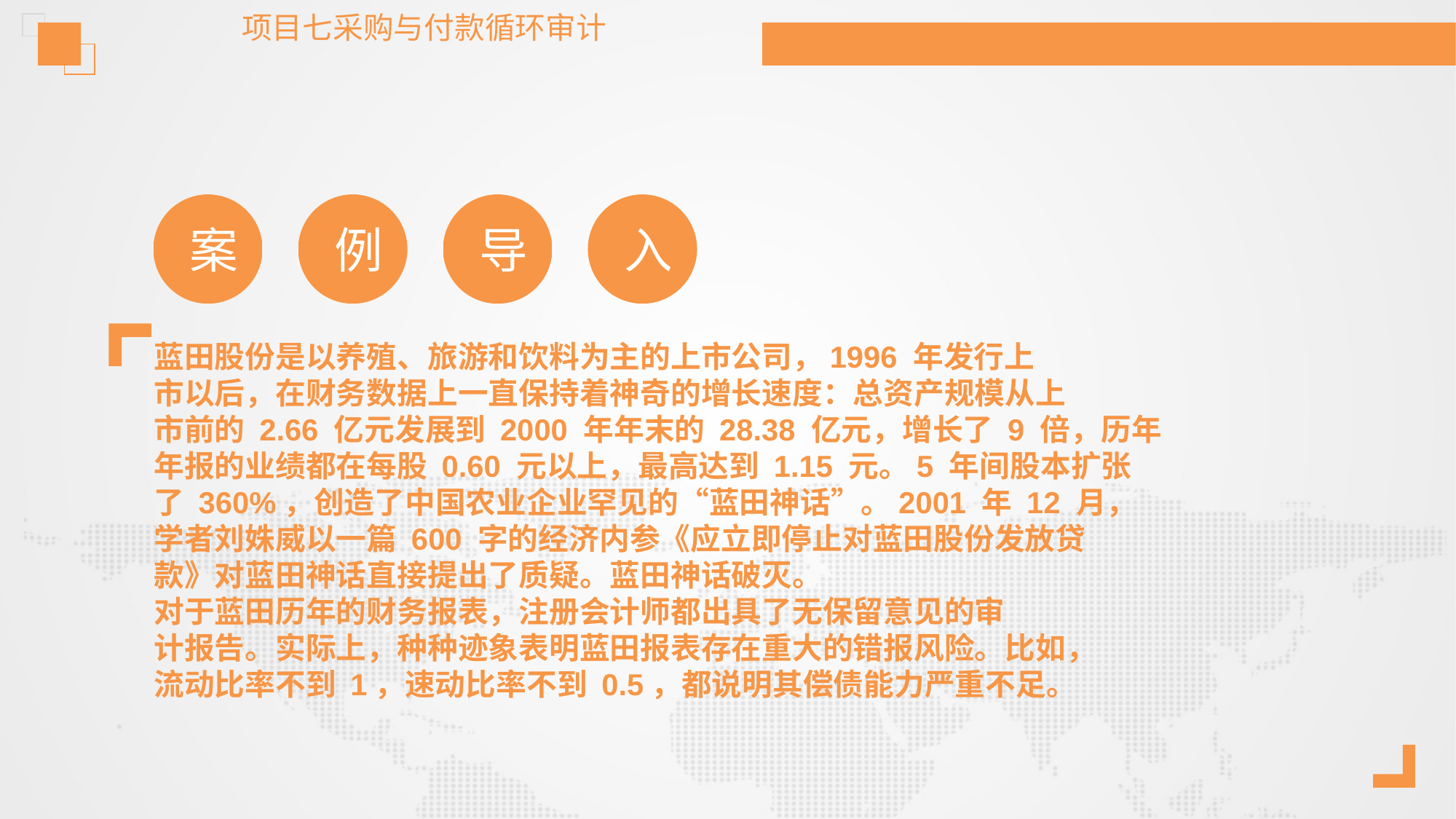

项目七采购与付款循环审计

案

例

导

入

蓝田股份是以养殖、旅游和饮料为主的上市公司，1996 年发行上
市以后，在财务数据上一直保持着神奇的增长速度：总资产规模从上
市前的 2.66 亿元发展到 2000 年年末的 28.38 亿元，增长了 9 倍，历年
年报的业绩都在每股 0.60 元以上，最高达到 1.15 元。5 年间股本扩张
了 360%，创造了中国农业企业罕见的“蓝田神话”。2001 年 12 月，
学者刘姝威以一篇 600 字的经济内参《应立即停止对蓝田股份发放贷
款》对蓝田神话直接提出了质疑。蓝田神话破灭。
对于蓝田历年的财务报表，注册会计师都出具了无保留意见的审
计报告。实际上，种种迹象表明蓝田报表存在重大的错报风险。比如，
流动比率不到 1，速动比率不到 0.5，都说明其偿债能力严重不足。